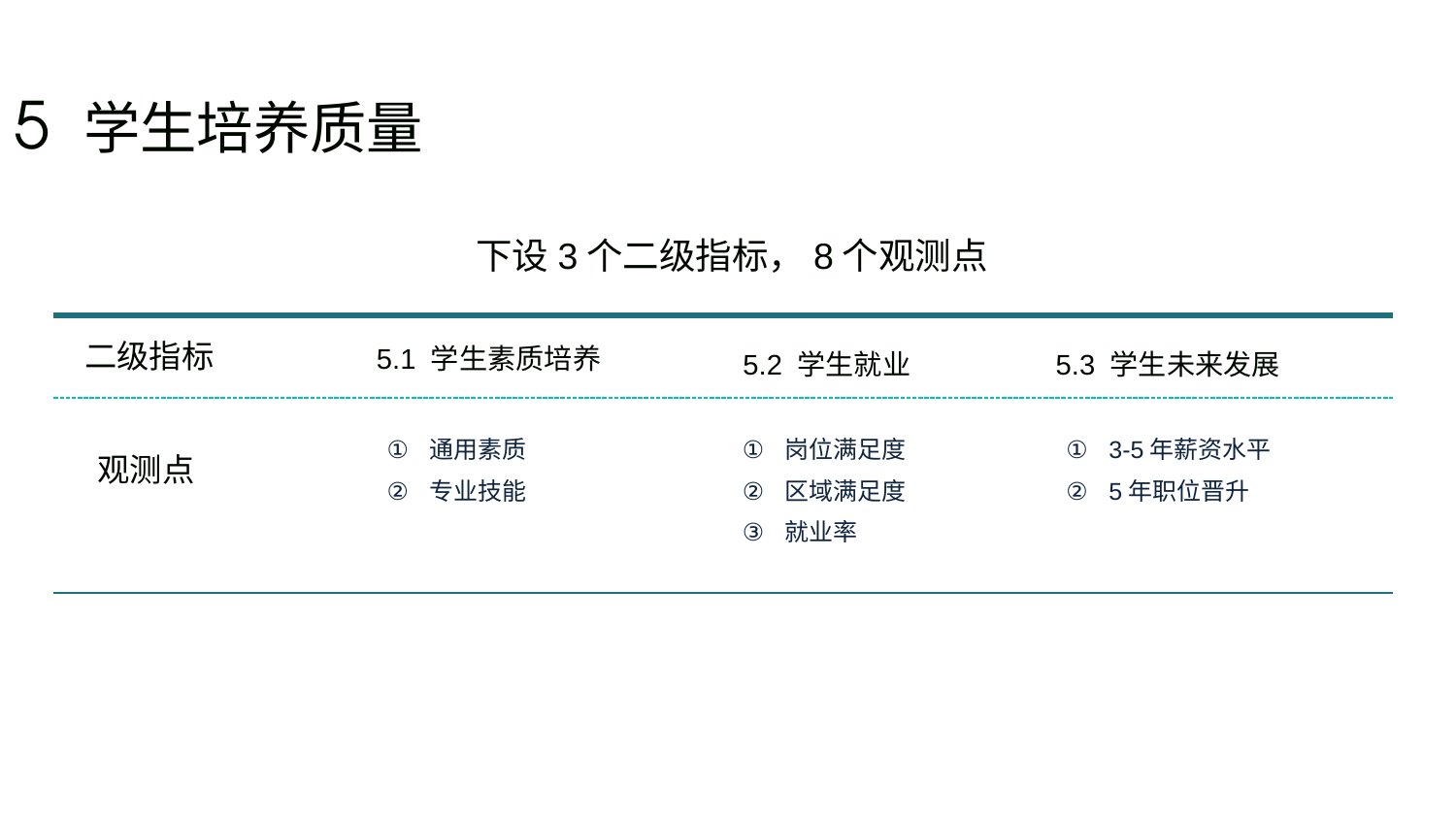

5 学生培养质量
下设3个二级指标，8个观测点
二级指标
5.1 学生素质培养
5.2 学生就业
5.3 学生未来发展
通用素质
专业技能
岗位满足度
区域满足度
就业率
3-5年薪资水平
5年职位晋升
观测点